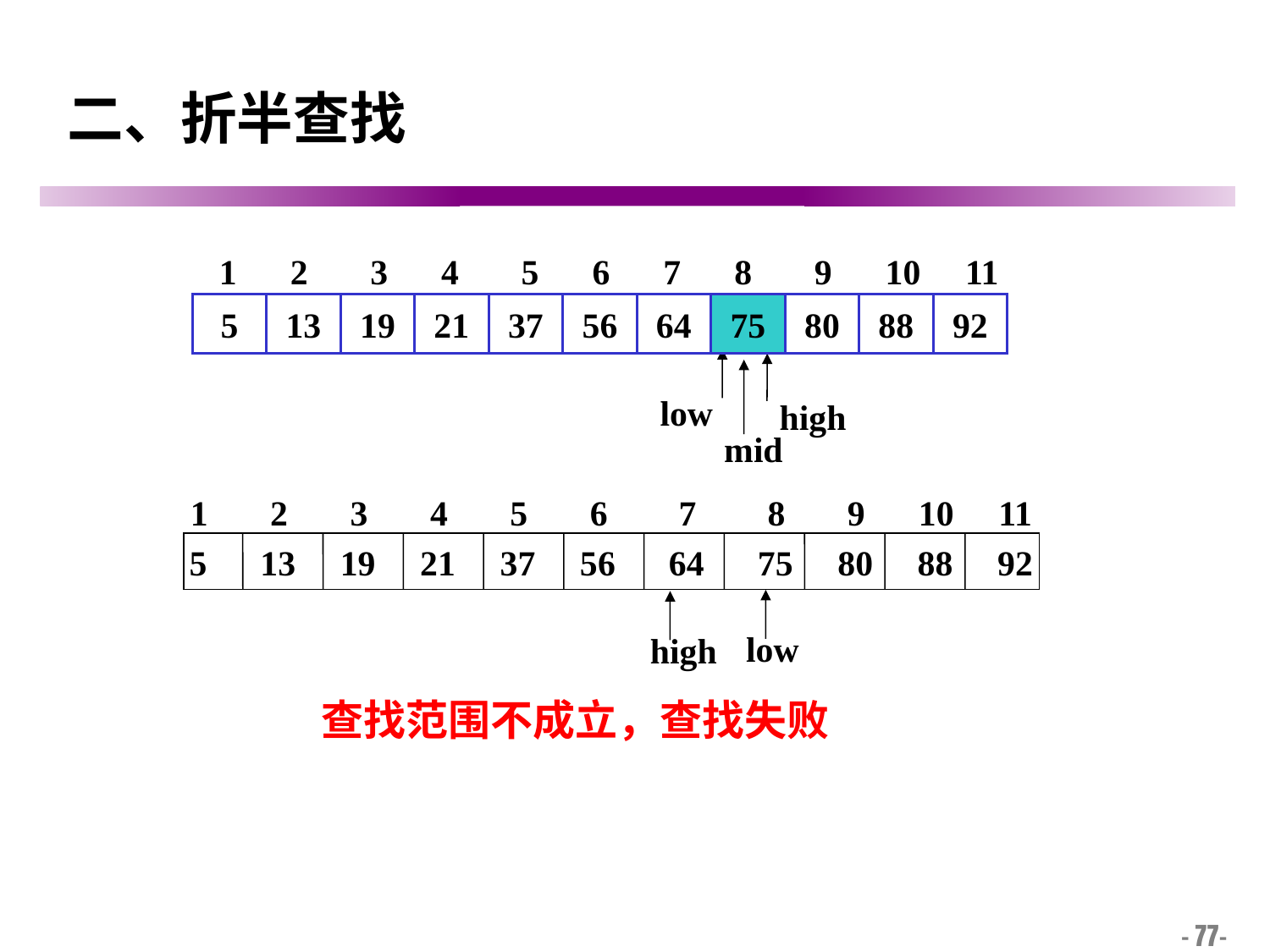

# 二、折半查找
   1      2       3      4       5      6      7      8       9      10     11
5
13
19
21
37
56
64
75
80
88
92

high

low

mid
1       2       3       4       5       6        7        8       9      10     11
5      13     19     21     37     56      64      75     80     88     92

low

high
查找范围不成立，查找失败
 - 77-